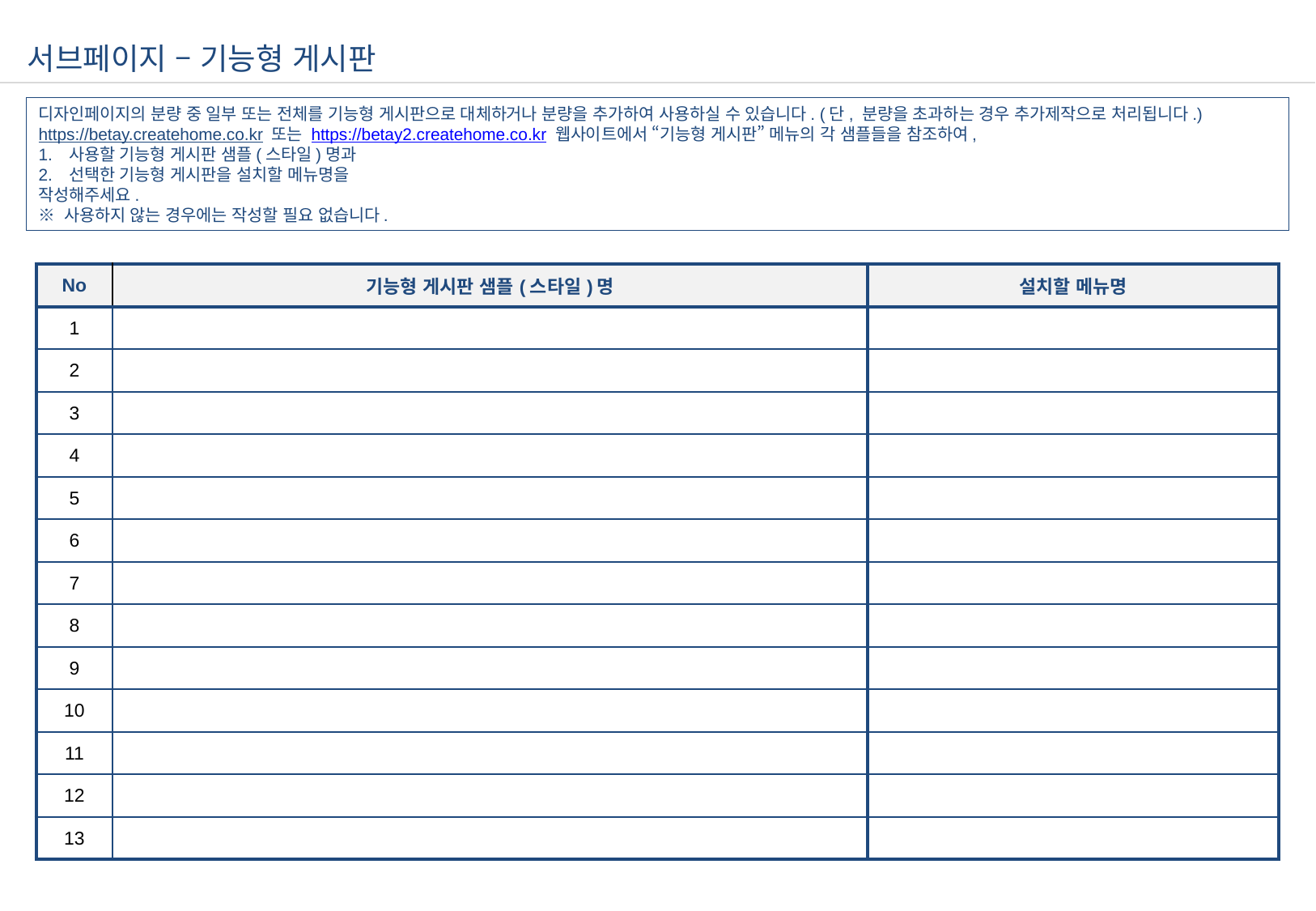

서브페이지 – 기능형 게시판
디자인페이지의 분량 중 일부 또는 전체를 기능형 게시판으로 대체하거나 분량을 추가하여 사용하실 수 있습니다. (단, 분량을 초과하는 경우 추가제작으로 처리됩니다.)
https://betay.createhome.co.kr 또는 https://betay2.createhome.co.kr 웹사이트에서 “기능형 게시판” 메뉴의 각 샘플들을 참조하여,
사용할 기능형 게시판 샘플(스타일)명과
선택한 기능형 게시판을 설치할 메뉴명을
작성해주세요.
※ 사용하지 않는 경우에는 작성할 필요 없습니다.
| No | 기능형 게시판 샘플(스타일)명 | 설치할 메뉴명 |
| --- | --- | --- |
| 1 |  |  |
| 2 |  |  |
| 3 |  |  |
| 4 |  |  |
| 5 |  |  |
| 6 |  |  |
| 7 |  |  |
| 8 |  |  |
| 9 |  |  |
| 10 |  |  |
| 11 |  |  |
| 12 |  |  |
| 13 |  |  |